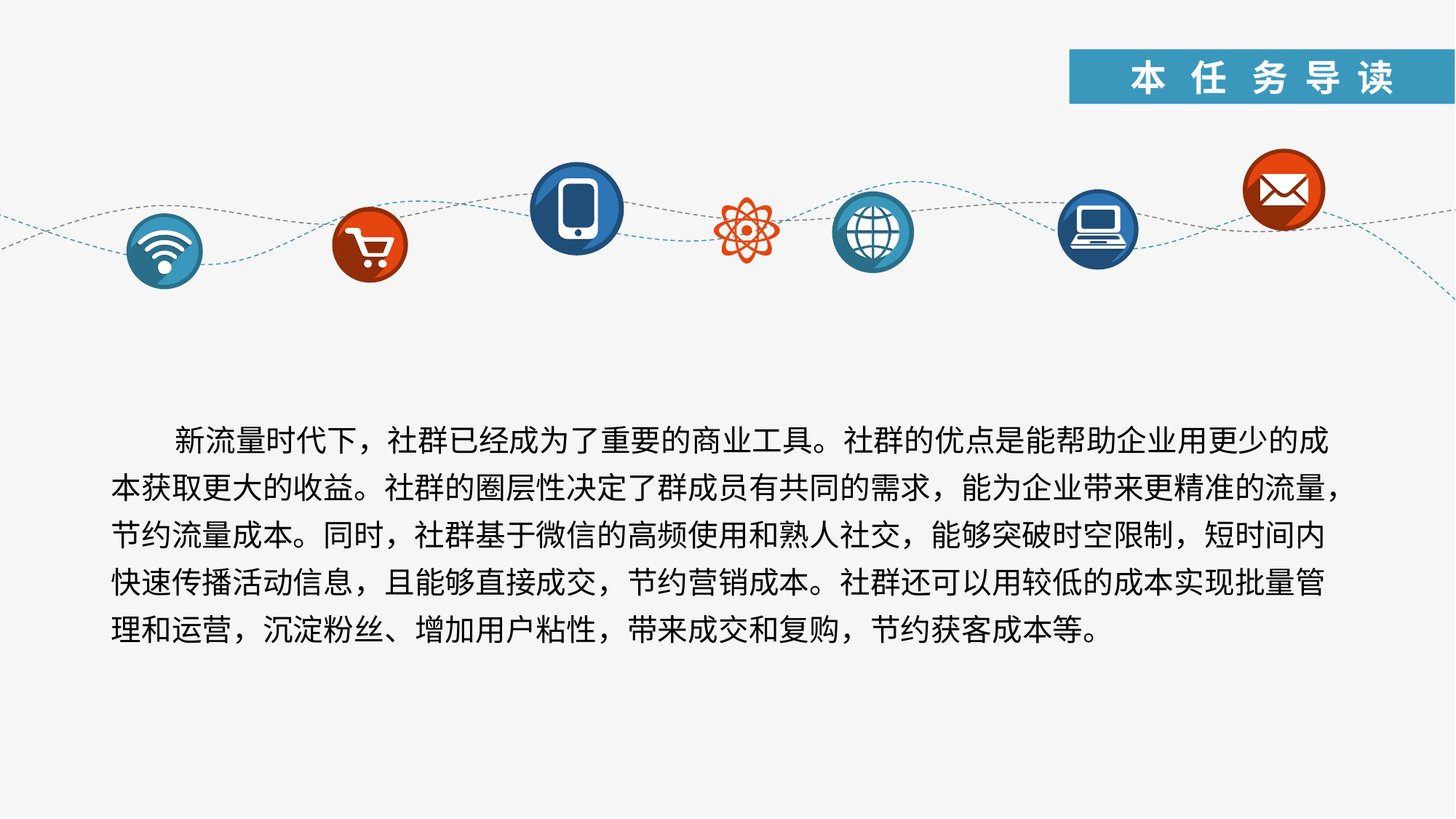

本   任   务  导  读

新流量时代下，社群已经成为了重要的商业工具。社群的优点是能帮助企业用更少的成本获取更大的收益。社群的圈层性决定了群成员有共同的需求，能为企业带来更精准的流量，节约流量成本。同时，社群基于微信的高频使用和熟人社交，能够突破时空限制，短时间内快速传播活动信息，且能够直接成交，节约营销成本。社群还可以用较低的成本实现批量管理和运营，沉淀粉丝、增加用户粘性，带来成交和复购，节约获客成本等。